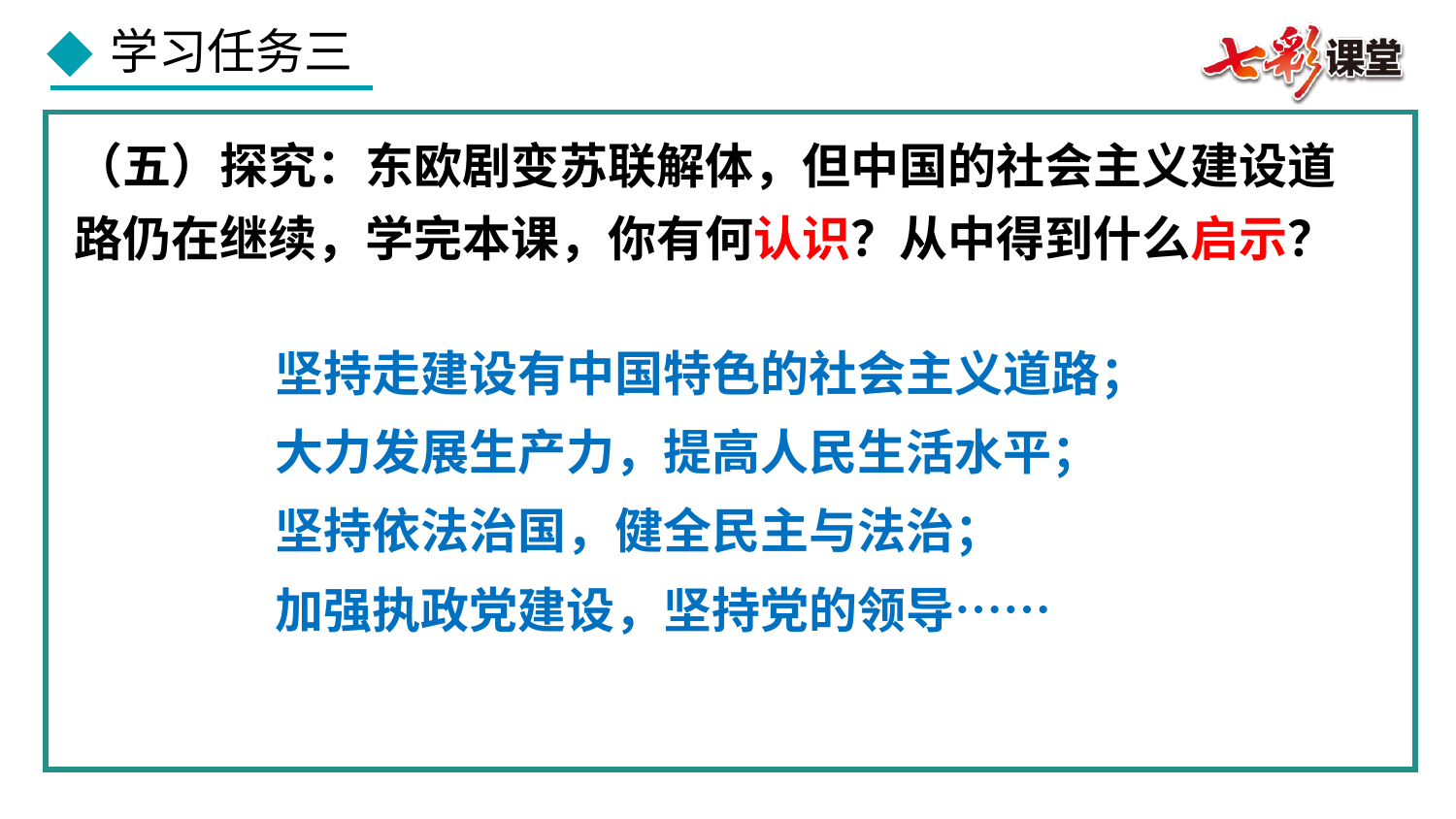

（五）探究：东欧剧变苏联解体，但中国的社会主义建设道路仍在继续，学完本课，你有何认识？从中得到什么启示？
坚持走建设有中国特色的社会主义道路；
大力发展生产力，提高人民生活水平；
坚持依法治国，健全民主与法治；
加强执政党建设，坚持党的领导……